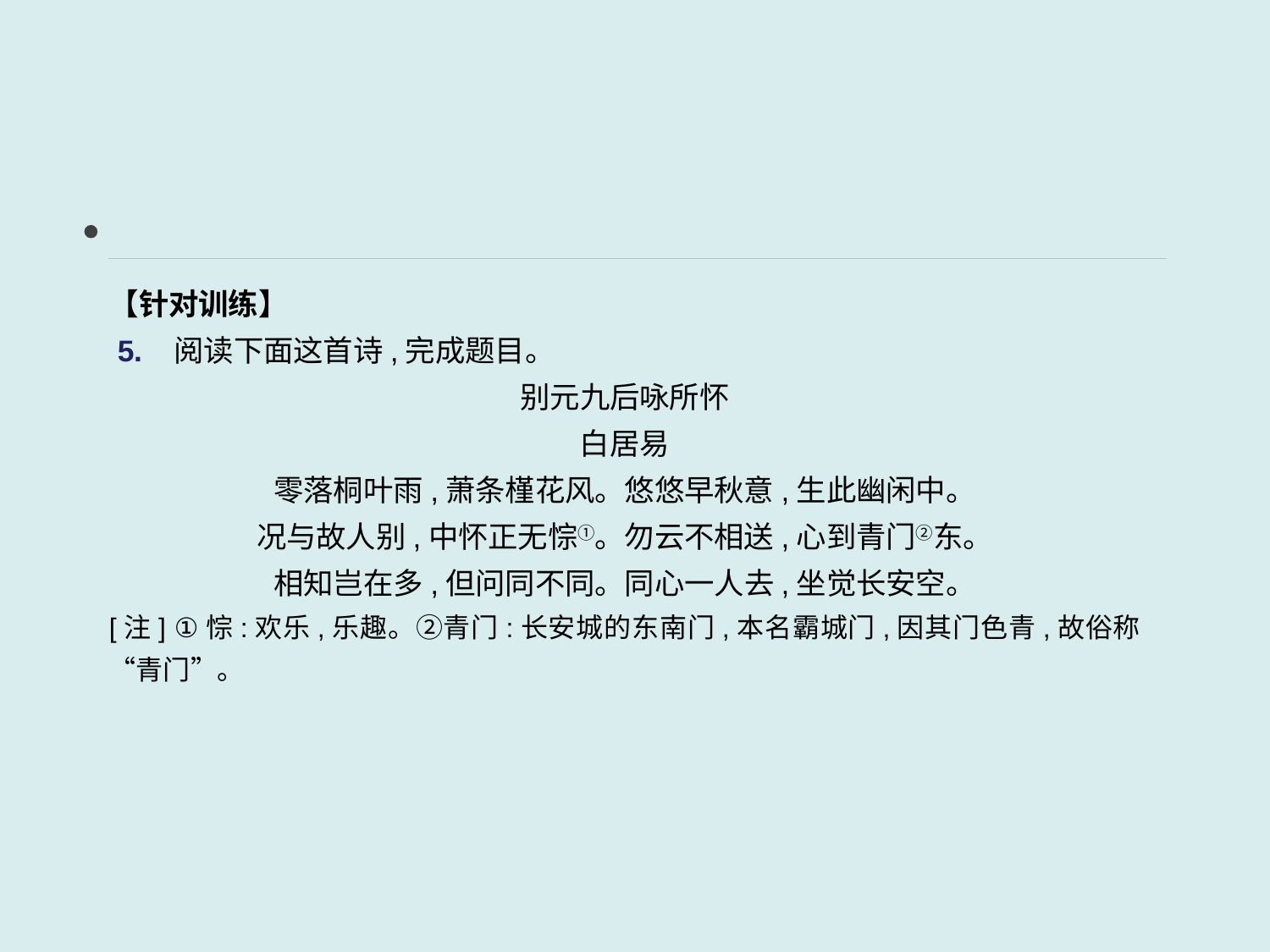

【针对训练】
 5.   阅读下面这首诗,完成题目。
别元九后咏所怀
白居易
零落桐叶雨,萧条槿花风。悠悠早秋意,生此幽闲中。
况与故人别,中怀正无悰①。勿云不相送,心到青门②东。
相知岂在多,但问同不同。同心一人去,坐觉长安空。
[注] ①悰:欢乐,乐趣。②青门:长安城的东南门,本名霸城门,因其门色青,故俗称“青门”。